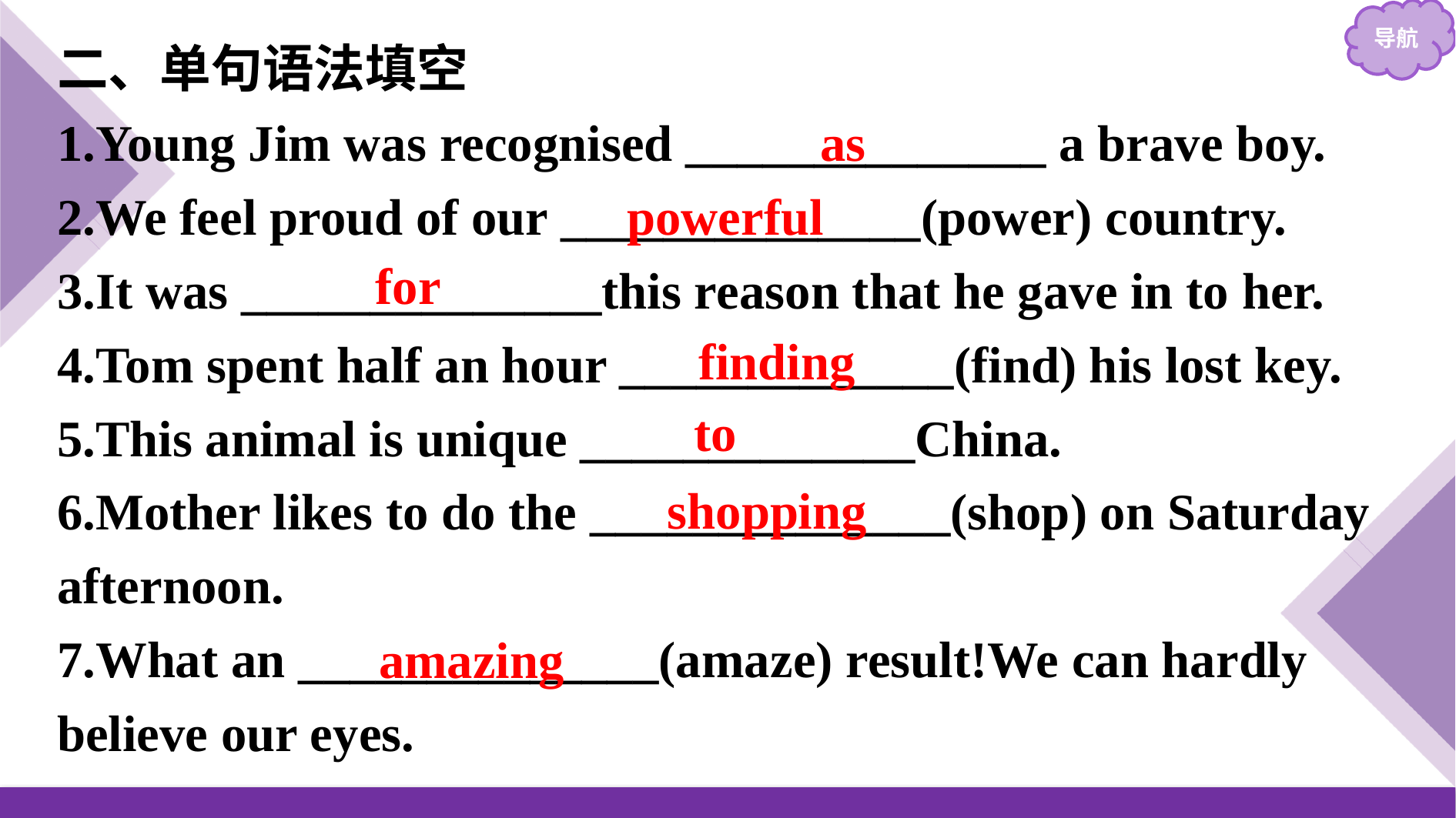

二、单句语法填空
1.Young Jim was recognised ______________ a brave boy.
2.We feel proud of our ______________(power) country.
3.It was ______________this reason that he gave in to her.
4.Tom spent half an hour _____________(find) his lost key.
5.This animal is unique _____________China.
6.Mother likes to do the ______________(shop) on Saturday afternoon.
7.What an ______________(amaze) result!We can hardly believe our eyes.
as
powerful
for
finding
to
shopping
amazing